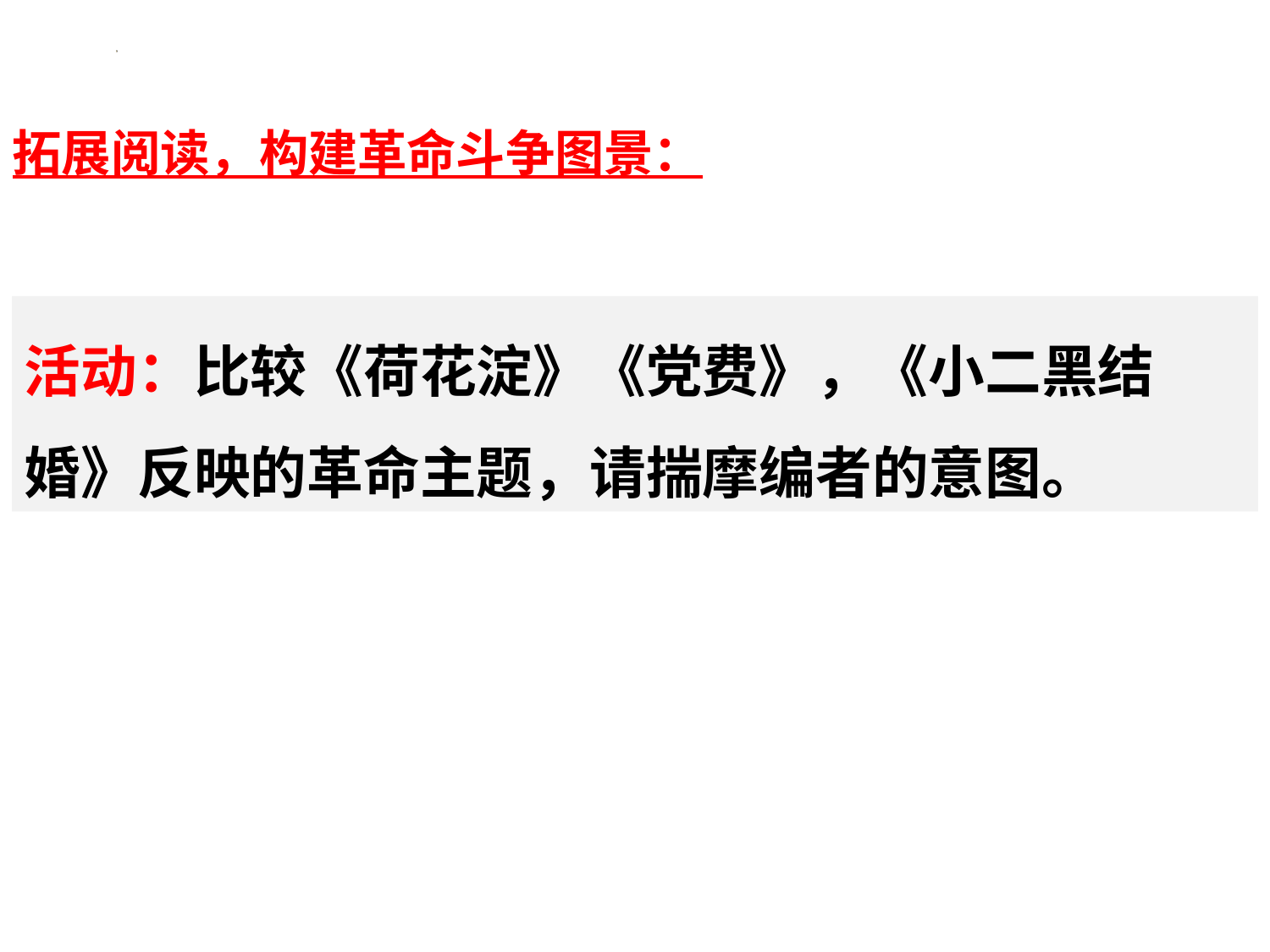

拓展阅读，构建革命斗争图景：
活动：比较《荷花淀》《党费》，《小二黑结婚》反映的革命主题，请揣摩编者的意图。